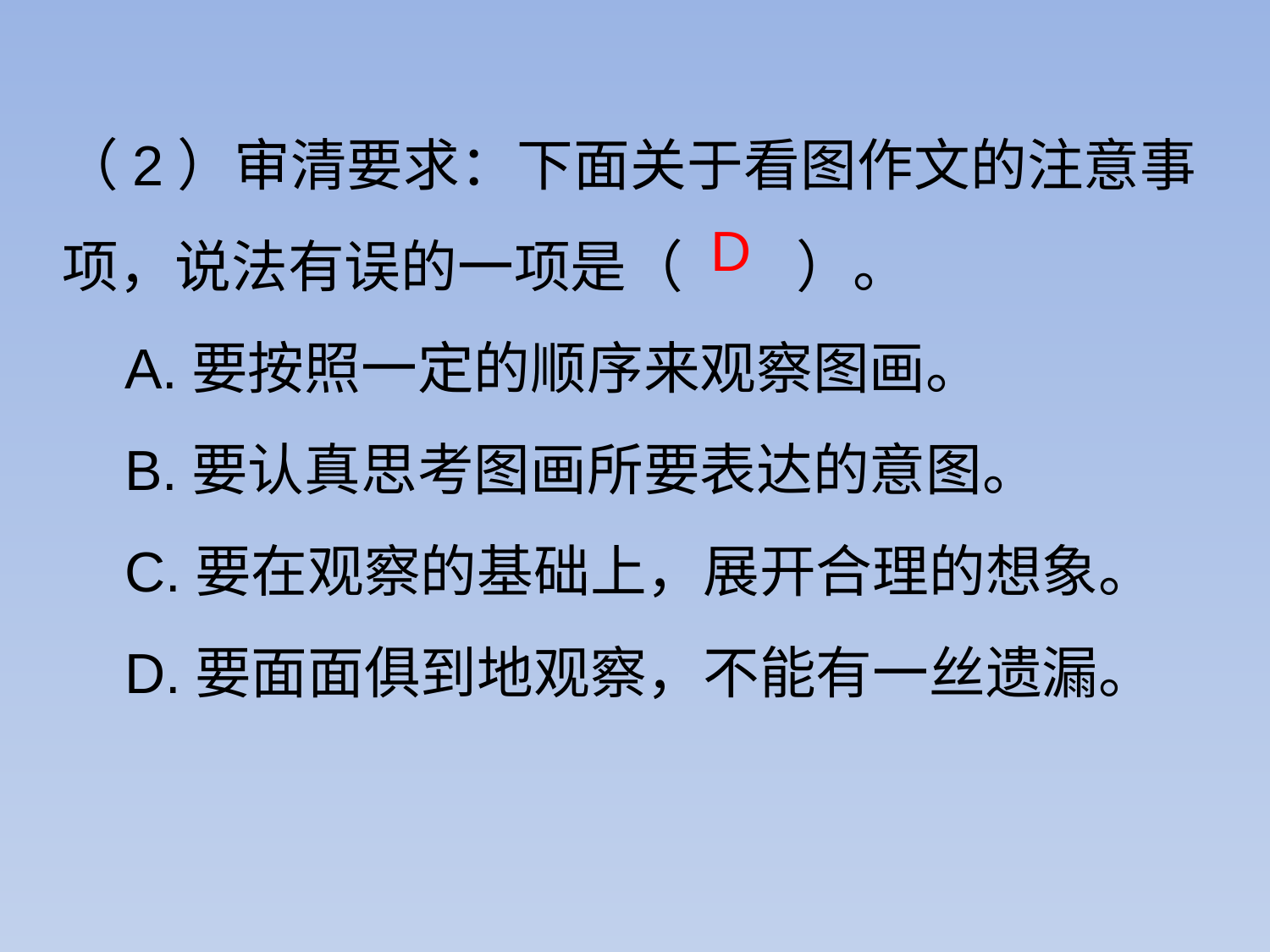

（2）审清要求：下面关于看图作文的注意事项，说法有误的一项是（　　）。
    A.要按照一定的顺序来观察图画。
    B.要认真思考图画所要表达的意图。
    C.要在观察的基础上，展开合理的想象。
    D.要面面俱到地观察，不能有一丝遗漏。
D